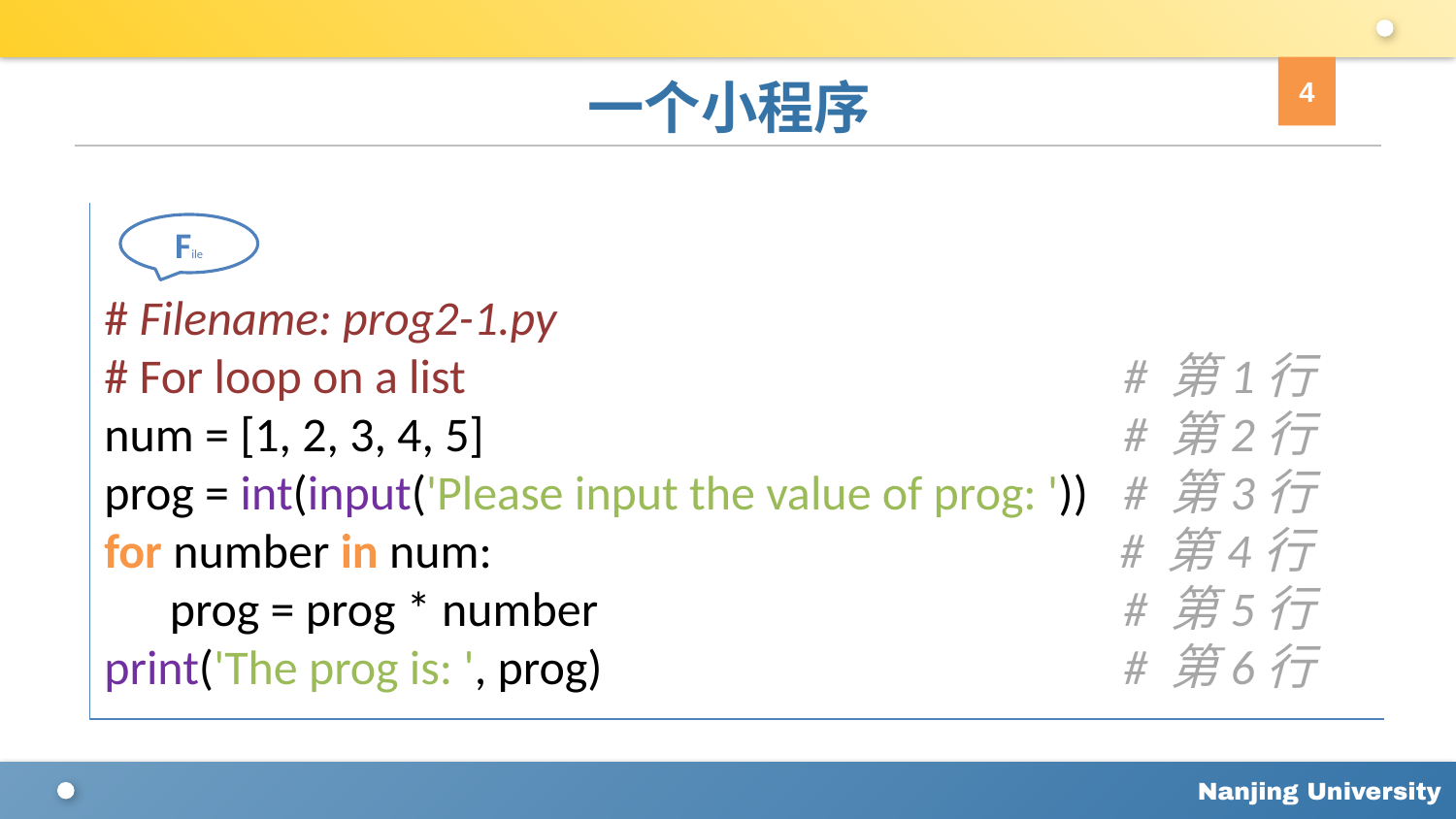

4
# 一个小程序

# Filename: prog2-1.py
# For loop on a list              				# 第1行
num = [1, 2, 3, 4, 5]      				# 第2行
prog = int(input('Please input the value of prog: '))	# 第3行
for number in num:				             # 第4行
      prog = prog * number				# 第5行
print('The prog is: ', prog)				# 第6行
File